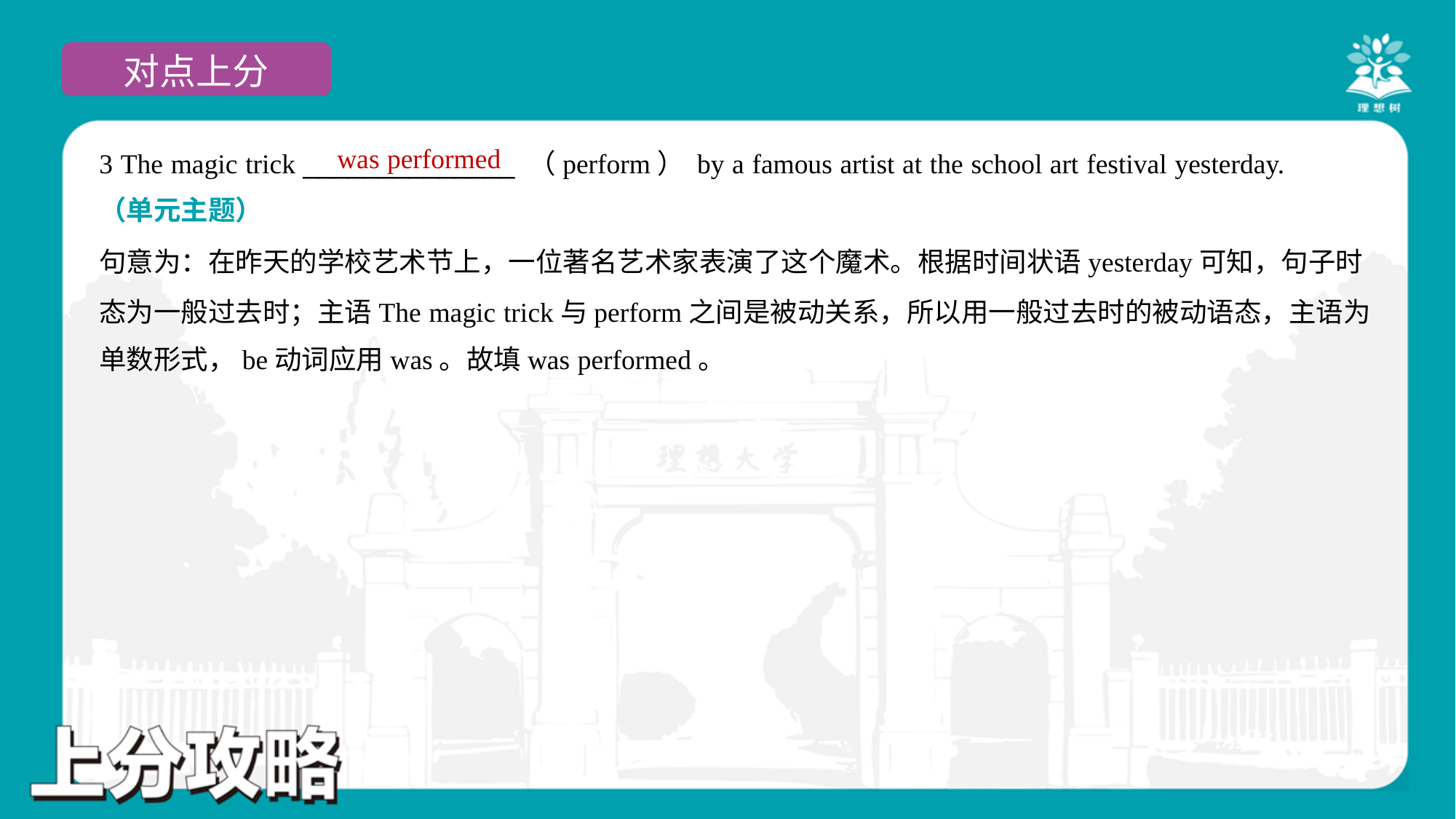

was performed
3 The magic trick ______________ （perform） by a famous artist at the school art festival yesterday.
（单元主题）
句意为：在昨天的学校艺术节上，一位著名艺术家表演了这个魔术。根据时间状语yesterday可知，句子时
态为一般过去时；主语The magic trick与perform之间是被动关系，所以用一般过去时的被动语态，主语为
单数形式，be动词应用was。故填was performed。